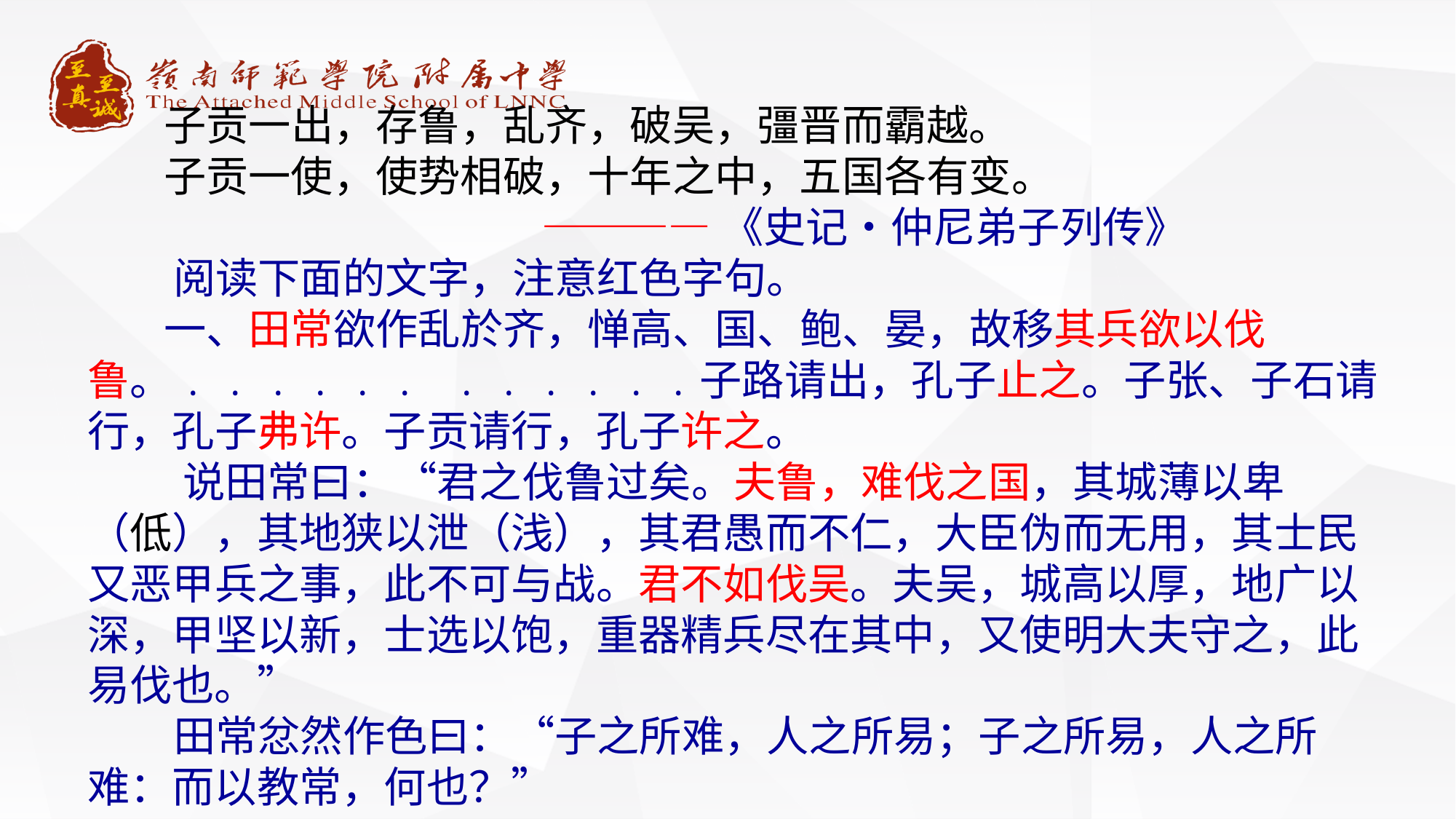

子贡一出，存鲁，乱齐，破吴，彊晋而霸越。
       子贡一使，使势相破，十年之中，五国各有变。
                                                ————《史记•仲尼弟子列传》
        阅读下面的文字，注意红色字句。
       一、田常欲作乱於齐，惮高、国、鲍、晏，故移其兵欲以伐鲁。﹒﹒﹒﹒﹒﹒  ﹒﹒﹒﹒﹒﹒子路请出，孔子止之。子张、子石请行，孔子弗许。子贡请行，孔子许之。
         说田常曰：“君之伐鲁过矣。夫鲁，难伐之国，其城薄以卑（低），其地狭以泄（浅），其君愚而不仁，大臣伪而无用，其士民又恶甲兵之事，此不可与战。君不如伐吴。夫吴，城高以厚，地广以深，甲坚以新，士选以饱，重器精兵尽在其中，又使明大夫守之，此易伐也。”
        田常忿然作色曰：“子之所难，人之所易；子之所易，人之所难：而以教常，何也？”